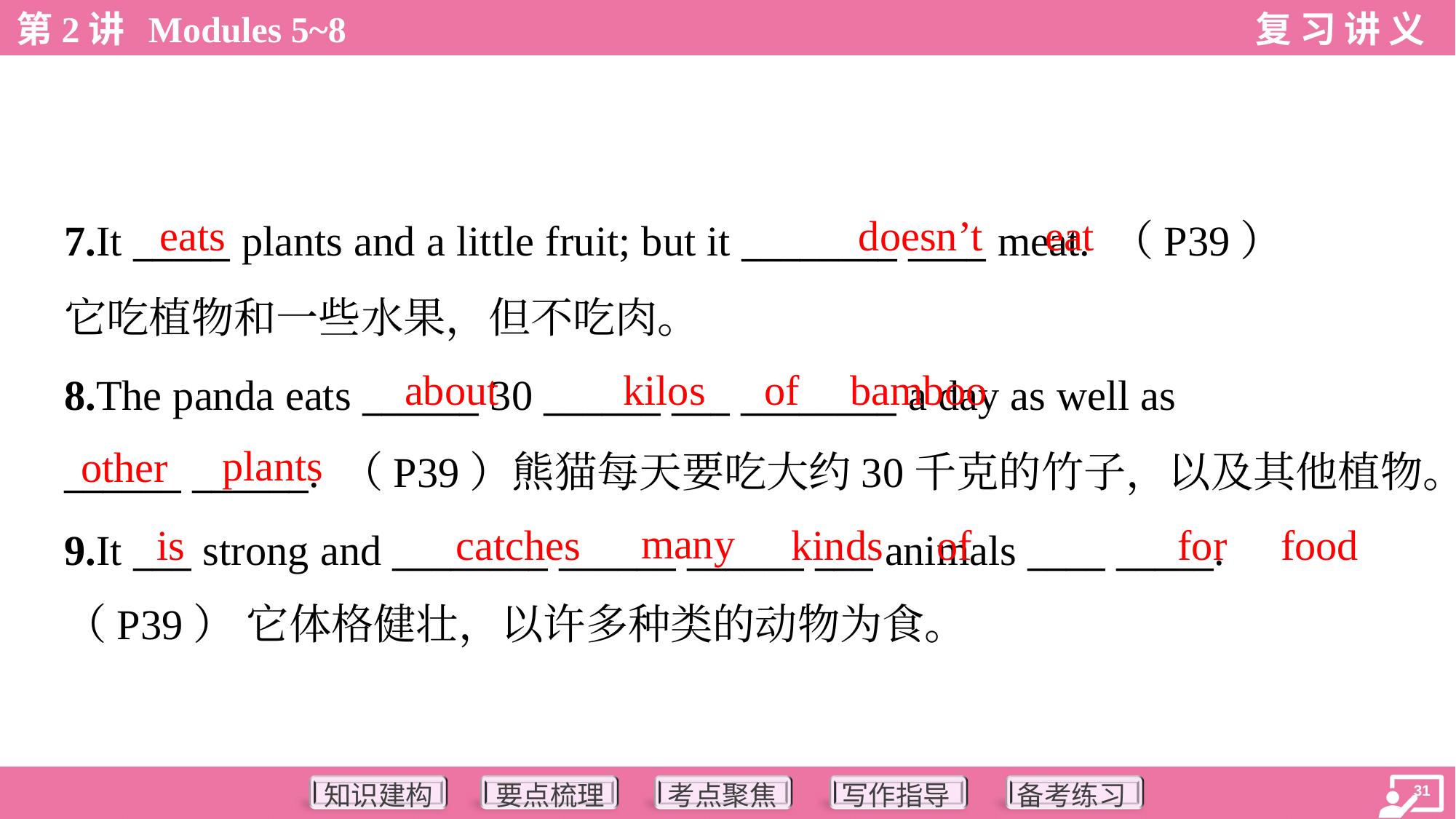

eats
doesn’t
eat
7.It _____ plants and a little fruit; but it ________ ____ meat. （P39）
它吃植物和一些水果，但不吃肉。
8.The panda eats ______ 30 ______ ___ ________ a day as well as
______ ______. （P39）熊猫每天要吃大约30千克的竹子，以及其他植物。
9.It ___ strong and ________ ______ ______ ___ animals ____ _____.
（P39） 它体格健壮，以许多种类的动物为食。
about
kilos
of
bamboo
plants
other
many
is
catches
kinds
of
for
food